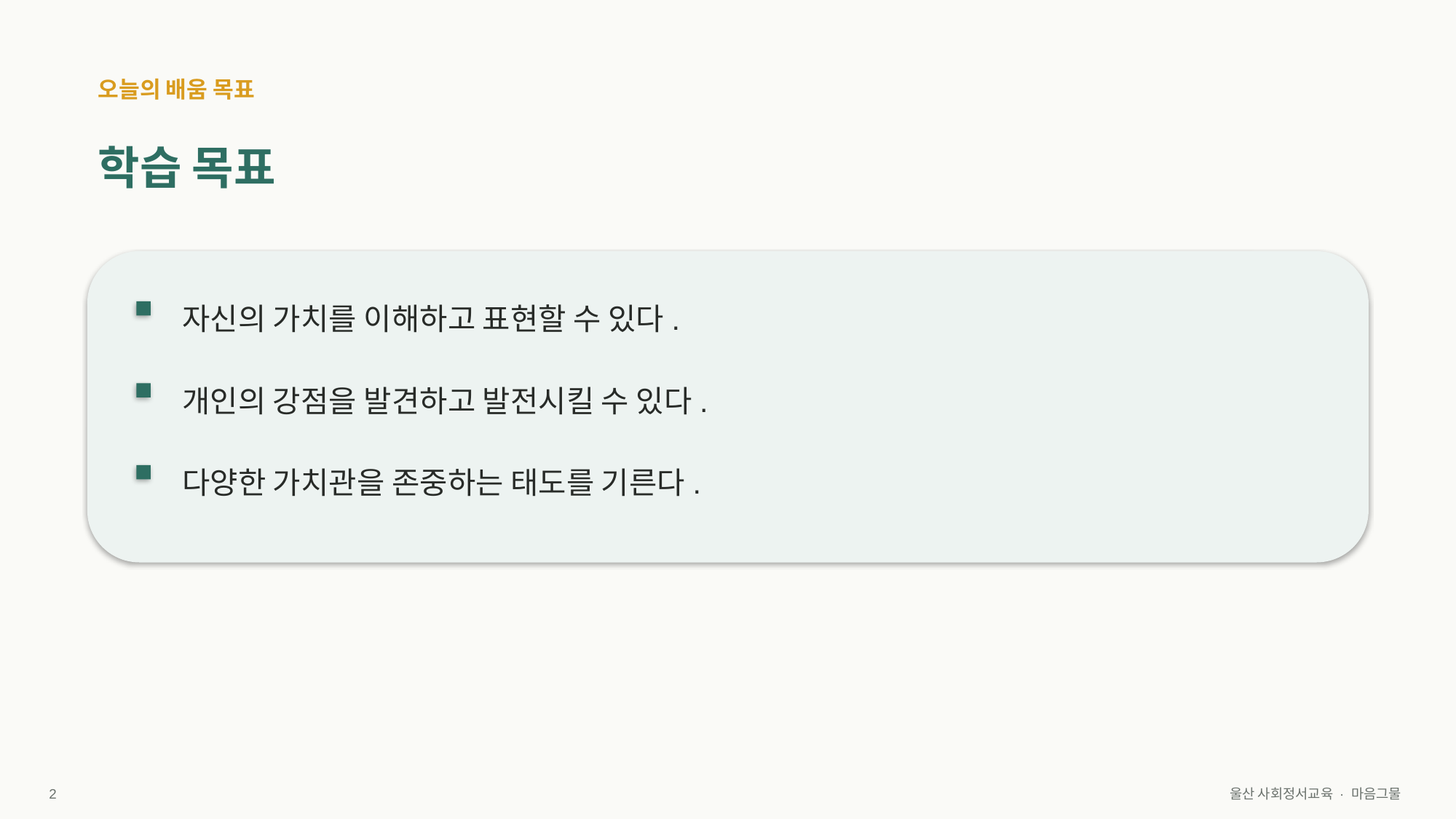

오늘의 배움 목표
학습 목표

자신의 가치를 이해하고 표현할 수 있다.

개인의 강점을 발견하고 발전시킬 수 있다.

다양한 가치관을 존중하는 태도를 기른다.

2
울산 사회정서교육 · 마음그물